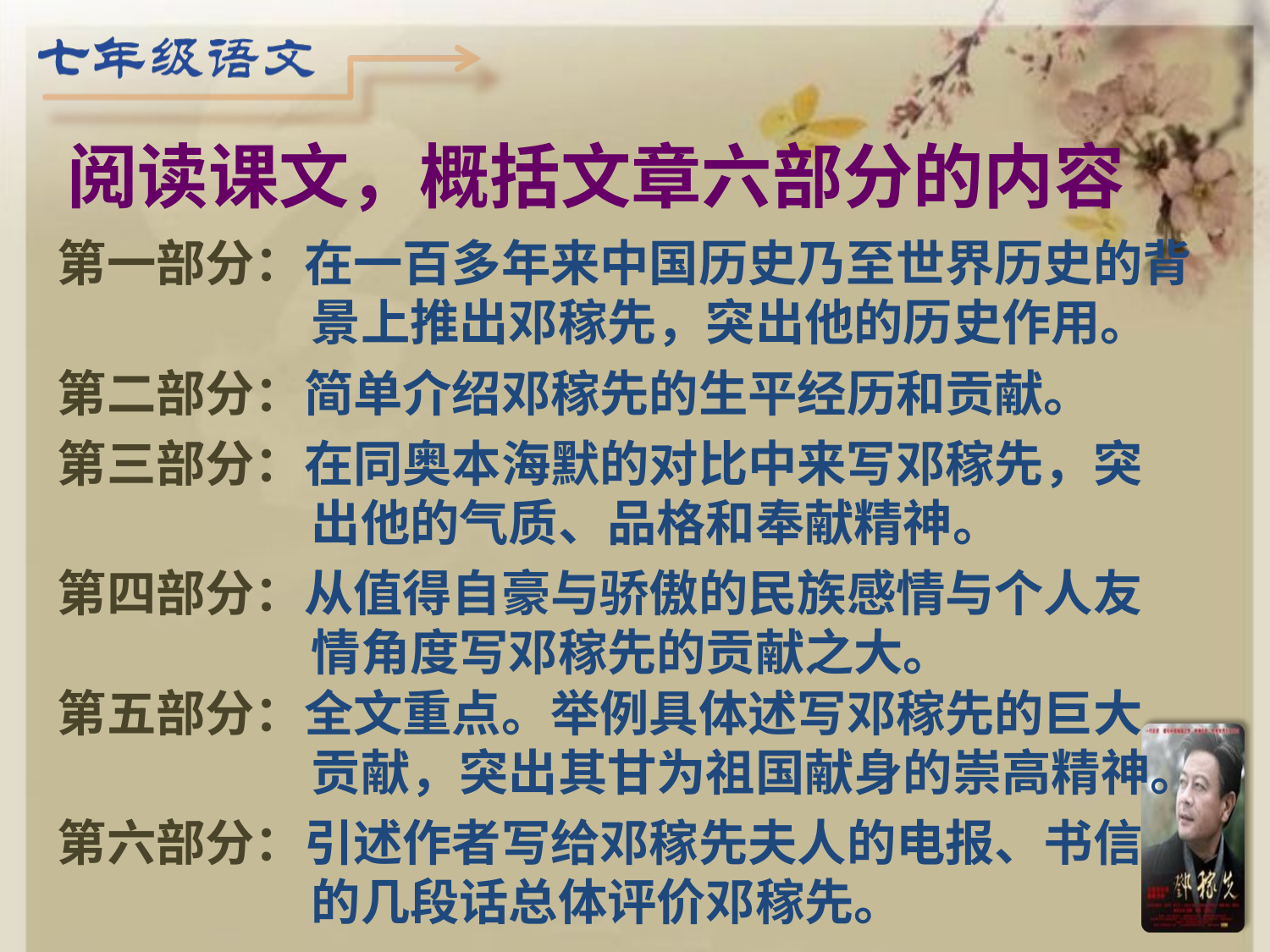

阅读课文，概括文章六部分的内容
第一部分：在一百多年来中国历史乃至世界历史的背			景上推出邓稼先，突出他的历史作用。
第二部分：简单介绍邓稼先的生平经历和贡献。
第三部分：在同奥本海默的对比中来写邓稼先，突		出他的气质、品格和奉献精神。
第四部分：从值得自豪与骄傲的民族感情与个人友		情角度写邓稼先的贡献之大。
第五部分：全文重点。举例具体述写邓稼先的巨大		贡献，突出其甘为祖国献身的崇高精神。
第六部分：引述作者写给邓稼先夫人的电报、书信		的几段话总体评价邓稼先。